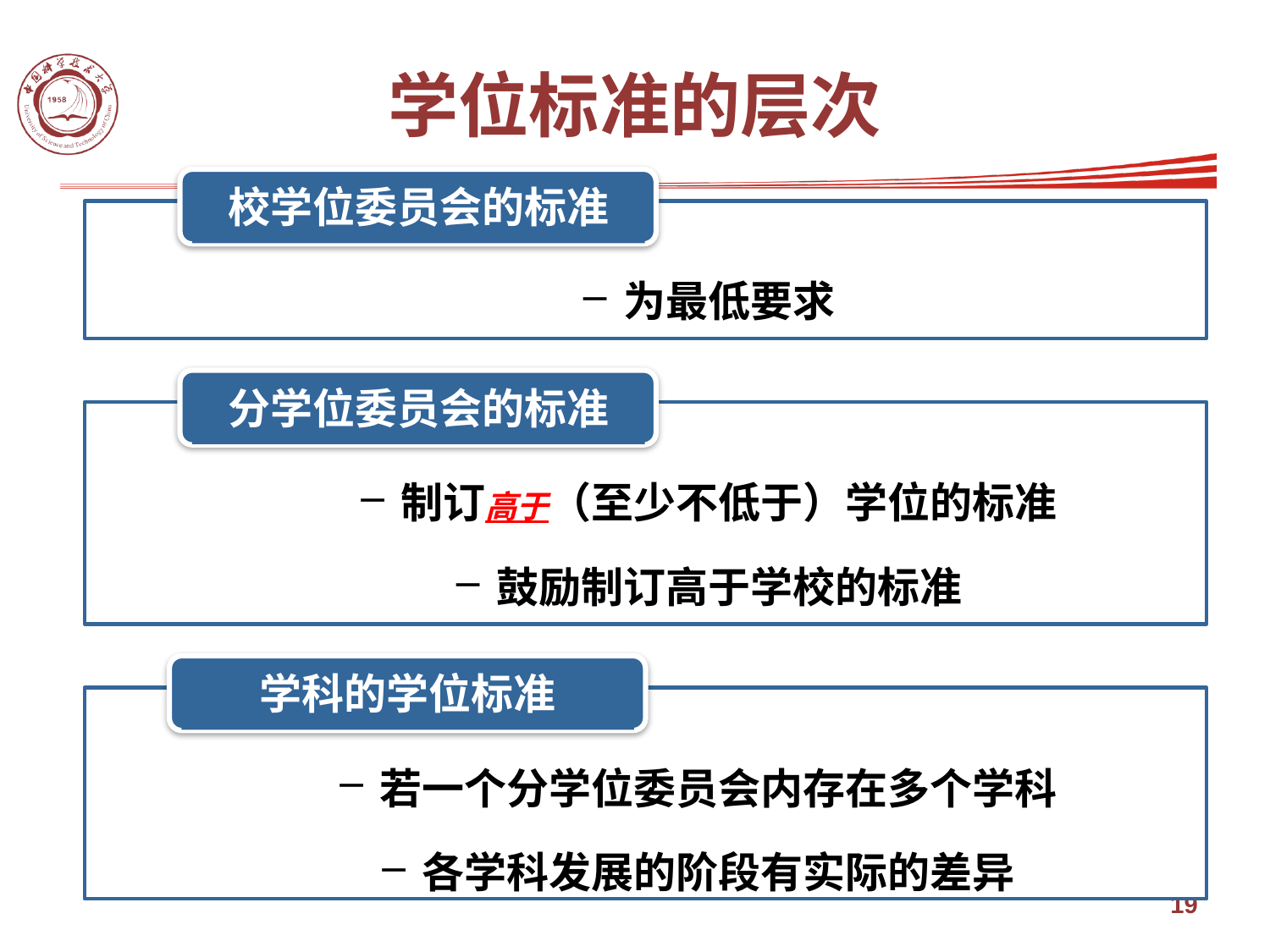

学位标准的层次

校学位委员会的标准

为最低要求

分学位委员会的标准

制订高于（至少不低于）学位的标准
鼓励制订高于学校的标准

学科的学位标准

若一个分学位委员会内存在多个学科
各学科发展的阶段有实际的差异